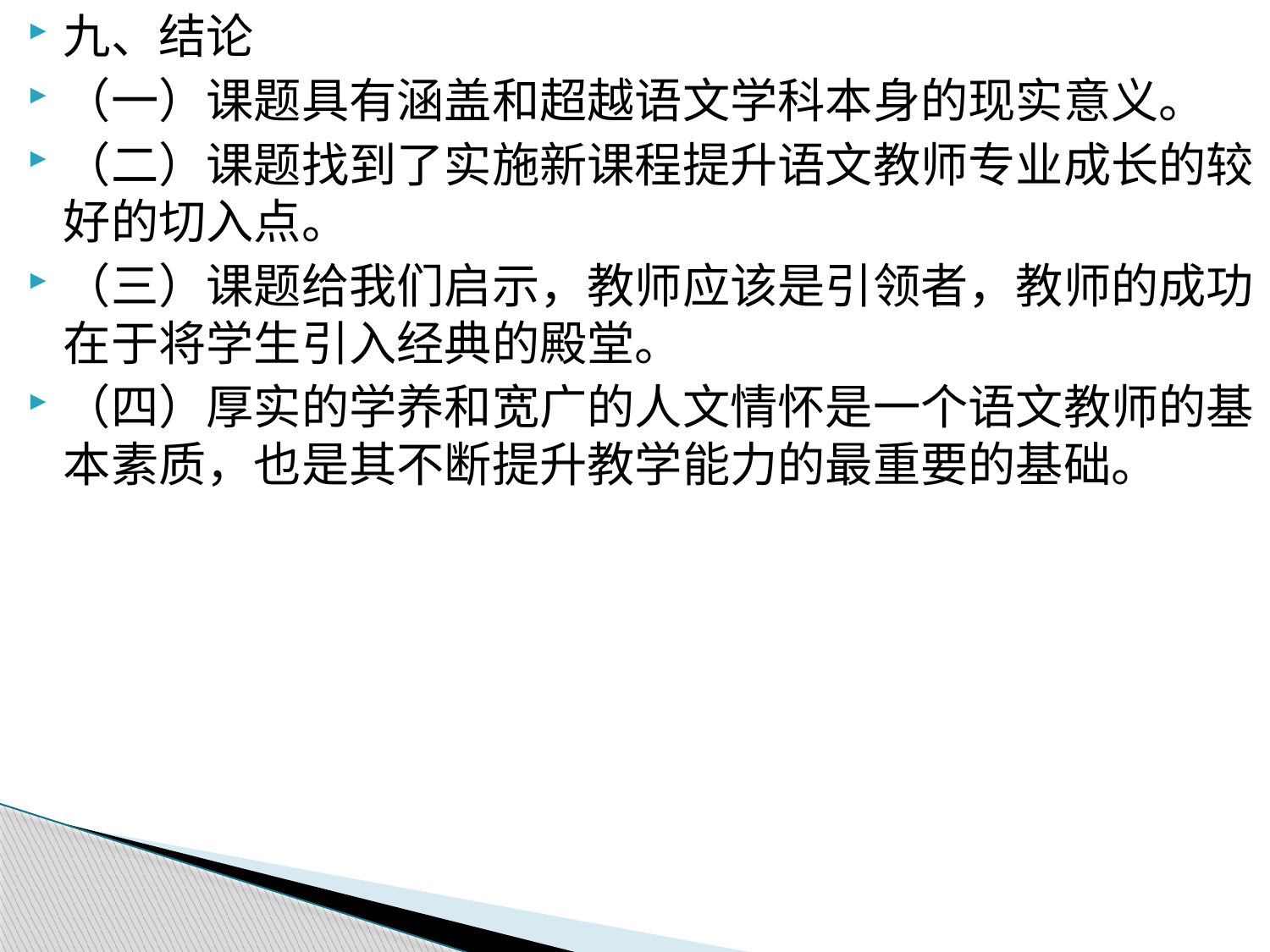

九、结论
（一）课题具有涵盖和超越语文学科本身的现实意义。
（二）课题找到了实施新课程提升语文教师专业成长的较好的切入点。
（三）课题给我们启示，教师应该是引领者，教师的成功在于将学生引入经典的殿堂。
（四）厚实的学养和宽广的人文情怀是一个语文教师的基本素质，也是其不断提升教学能力的最重要的基础。